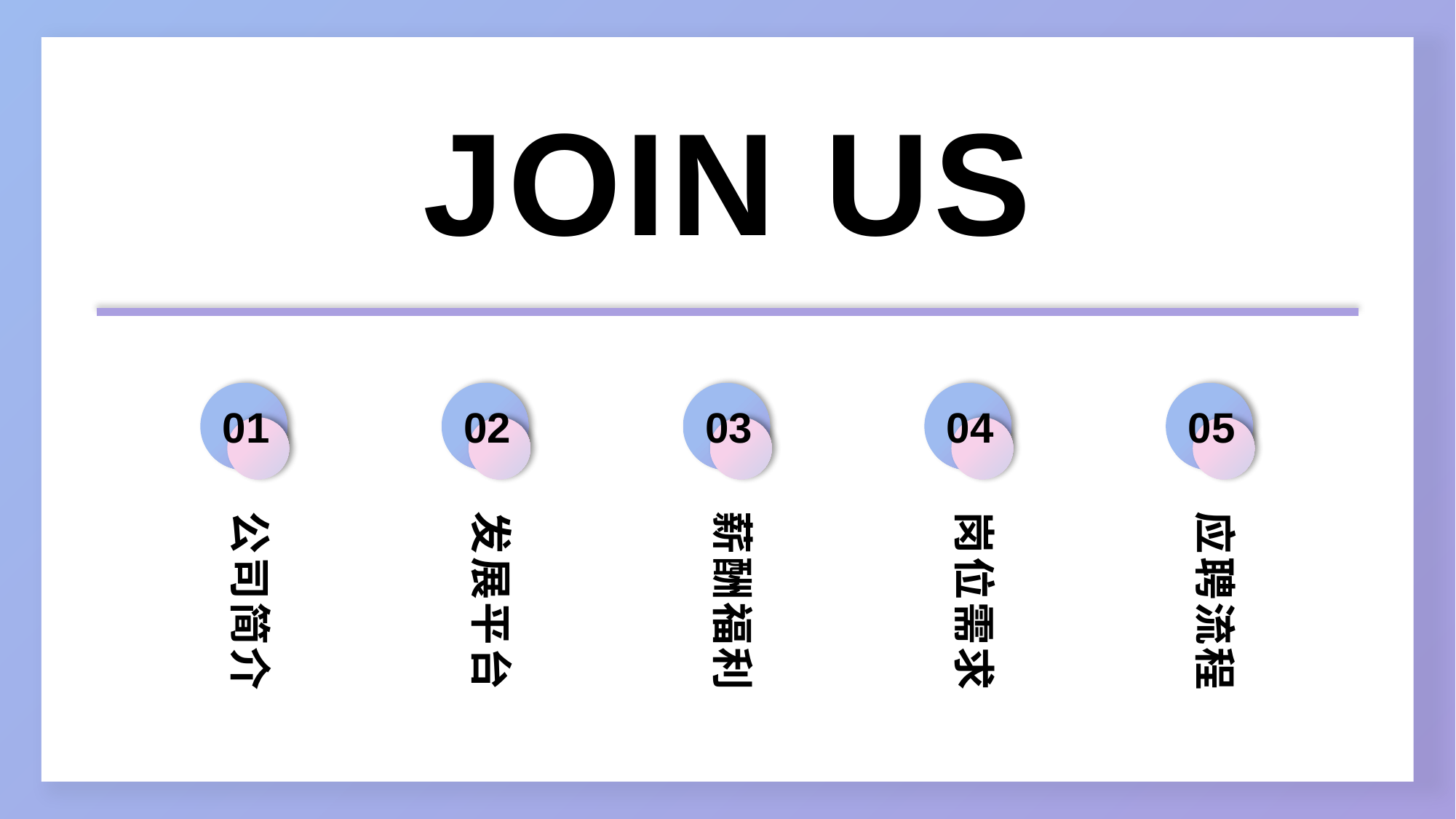

JOIN US

01
公司简介

02
发展平台

03
薪酬福利

04
岗位需求

05
应聘流程